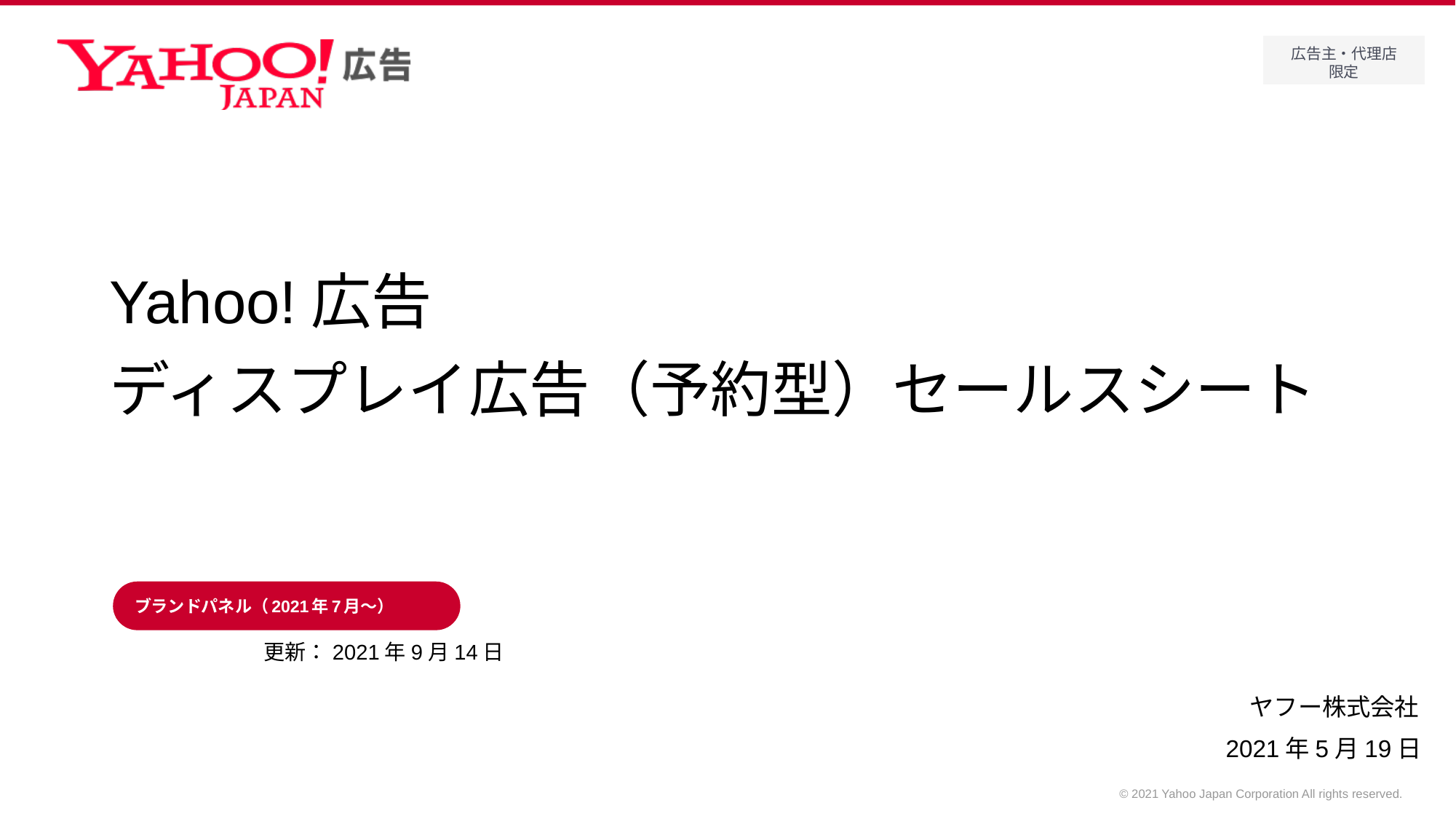

# Yahoo!広告 ディスプレイ広告（予約型）セールスシート
ブランドパネル（2021年7月～）
更新：2021年9月14日
2021年5月19日